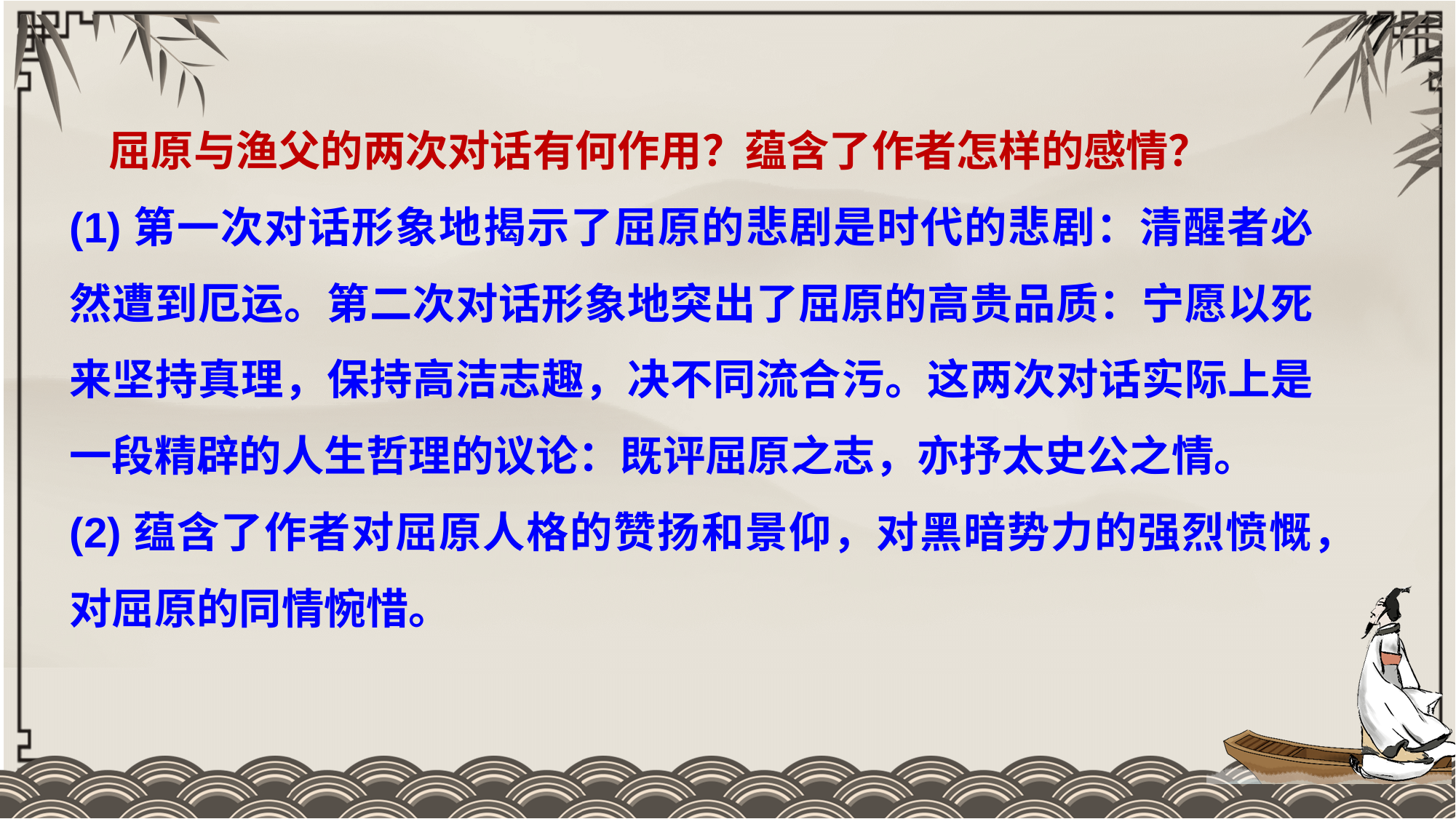

屈原与渔父的两次对话有何作用？蕴含了作者怎样的感情？
(1)第一次对话形象地揭示了屈原的悲剧是时代的悲剧：清醒者必然遭到厄运。第二次对话形象地突出了屈原的高贵品质：宁愿以死来坚持真理，保持高洁志趣，决不同流合污。这两次对话实际上是一段精辟的人生哲理的议论：既评屈原之志，亦抒太史公之情。
(2)蕴含了作者对屈原人格的赞扬和景仰，对黑暗势力的强烈愤慨，对屈原的同情惋惜。